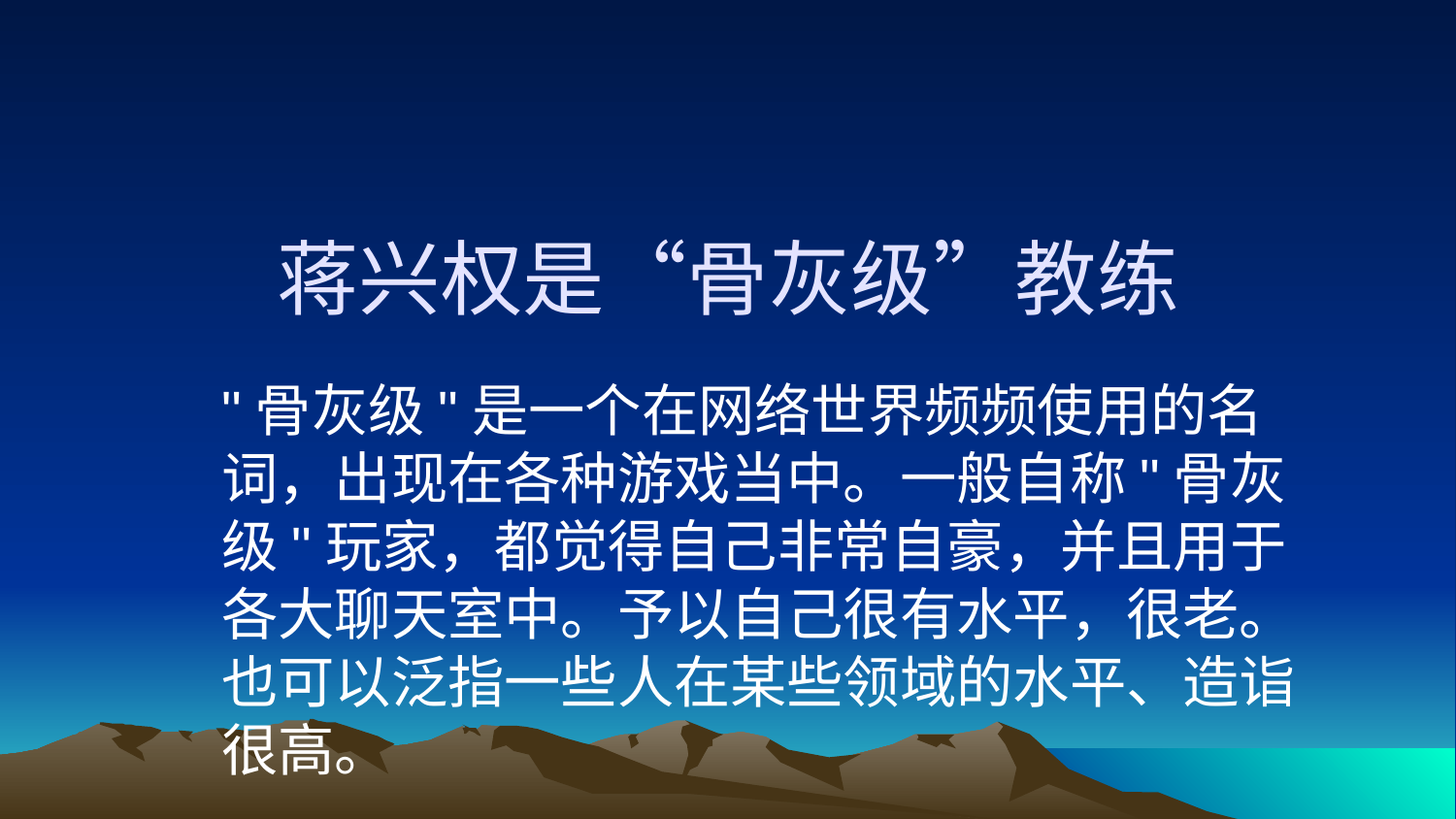

# 蒋兴权是“骨灰级”教练
"骨灰级"是一个在网络世界频频使用的名词，出现在各种游戏当中。一般自称"骨灰级"玩家，都觉得自己非常自豪，并且用于各大聊天室中。予以自己很有水平，很老。 也可以泛指一些人在某些领域的水平、造诣很高。